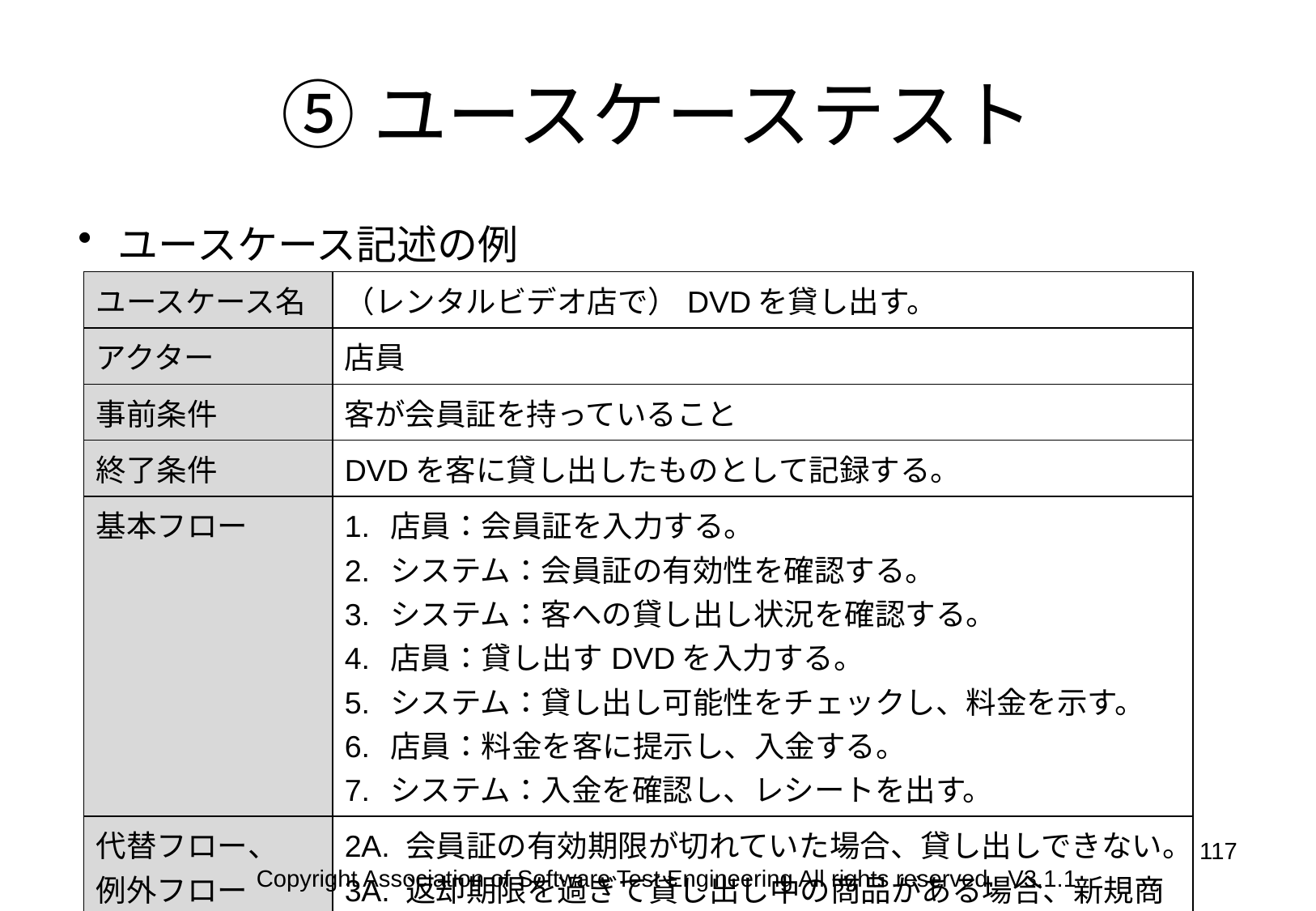

# ⑤ユースケーステスト
ユースケース記述の例
| ユースケース名 | （レンタルビデオ店で）DVDを貸し出す。 |
| --- | --- |
| アクター | 店員 |
| 事前条件 | 客が会員証を持っていること |
| 終了条件 | DVDを客に貸し出したものとして記録する。 |
| 基本フロー | 店員：会員証を入力する。 システム：会員証の有効性を確認する。 システム：客への貸し出し状況を確認する。 店員：貸し出すDVDを入力する。 システム：貸し出し可能性をチェックし、料金を示す。 店員：料金を客に提示し、入金する。 システム：入金を確認し、レシートを出す。 |
| 代替フロー、 例外フロー | 2A. 会員証の有効期限が切れていた場合、貸し出しできない。 3A. 返却期限を過ぎて貸し出し中の商品がある場合、新規商品を貸し出しできない。 |
117
Copyright Association of Software Test Engineering All rights reserved.  V3.1.1